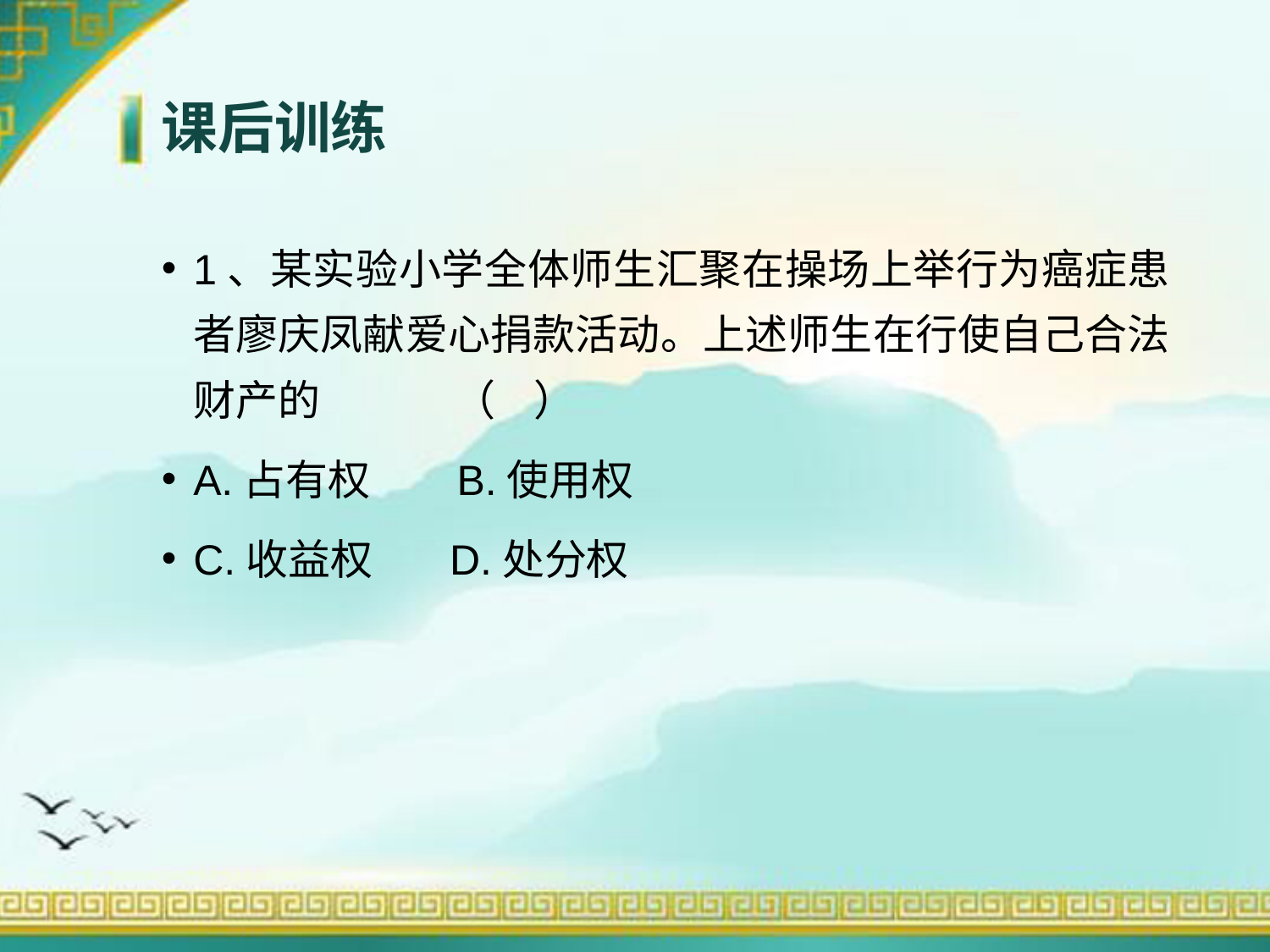

# 课后训练
1、某实验小学全体师生汇聚在操场上举行为癌症患者廖庆凤献爱心捐款活动。上述师生在行使自己合法财产的              （    ）
A.占有权        B.使用权
C.收益权       D.处分权